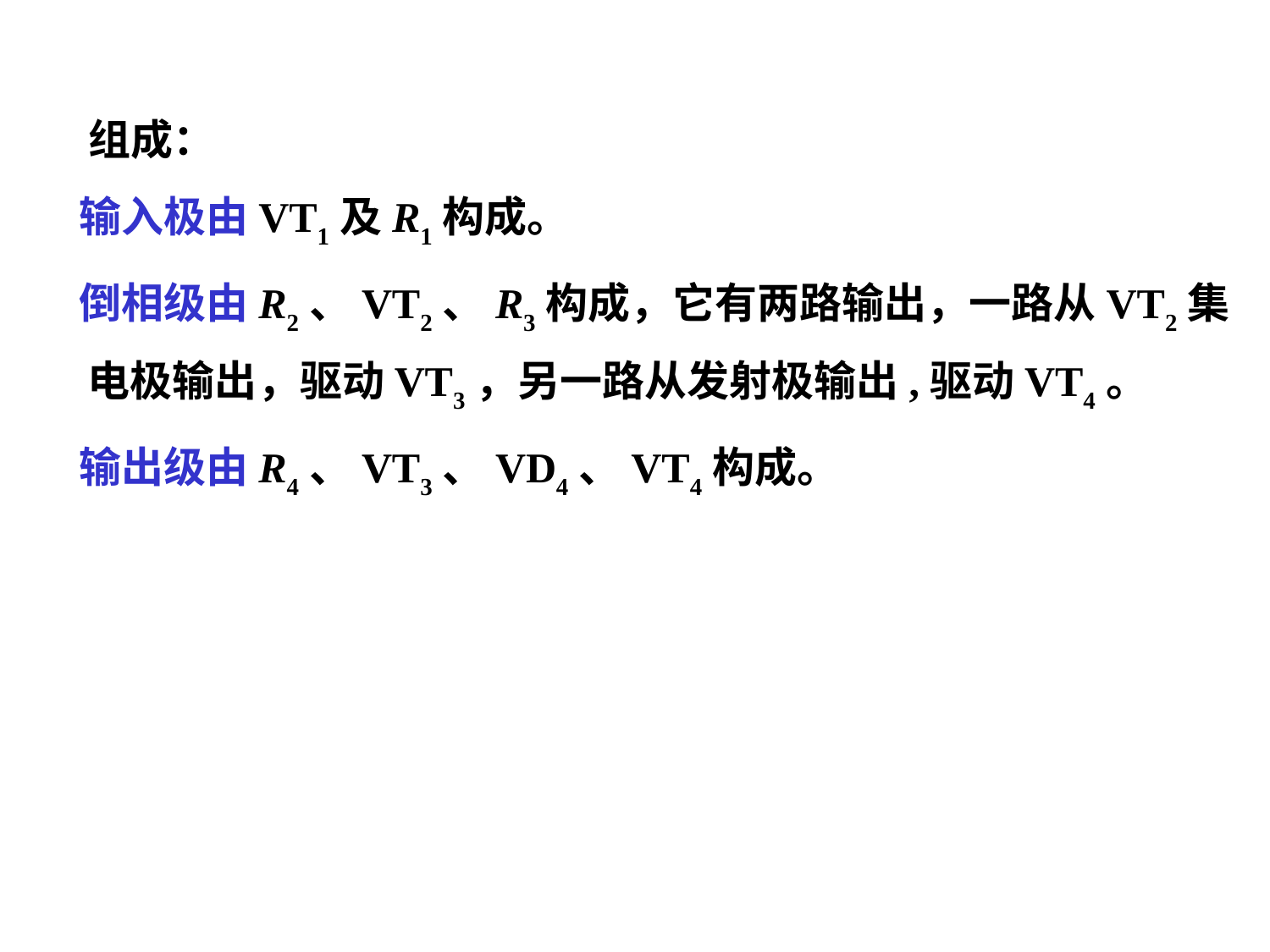

组成：
   输入极由VT1及R1构成。
   倒相级由R2、VT2、R3构成，它有两路输出，一路从VT2集电极输出，驱动VT3，另一路从发射极输出,驱动VT4。
   输出级由R4、VT3、VD4、VT4构成。